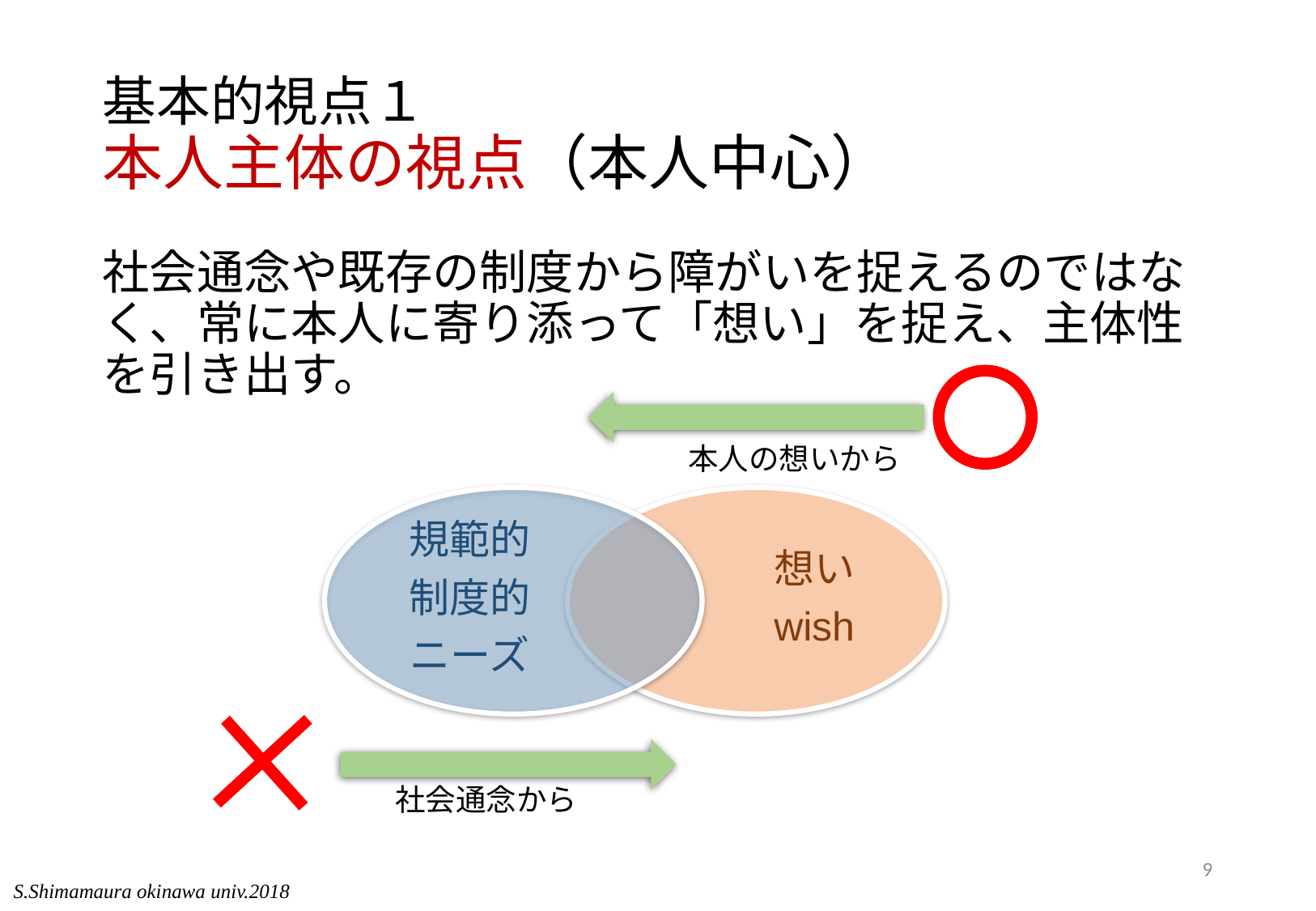

# 基本的視点１ 本人主体の視点（本人中心）
社会通念や既存の制度から障がいを捉えるのではなく、常に本人に寄り添って「想い」を捉え、主体性を引き出す。

本人の想いから

規範的
制度的
ニーズ

想い
wish

社会通念から
9
S.Shimamaura okinawa univ.2018